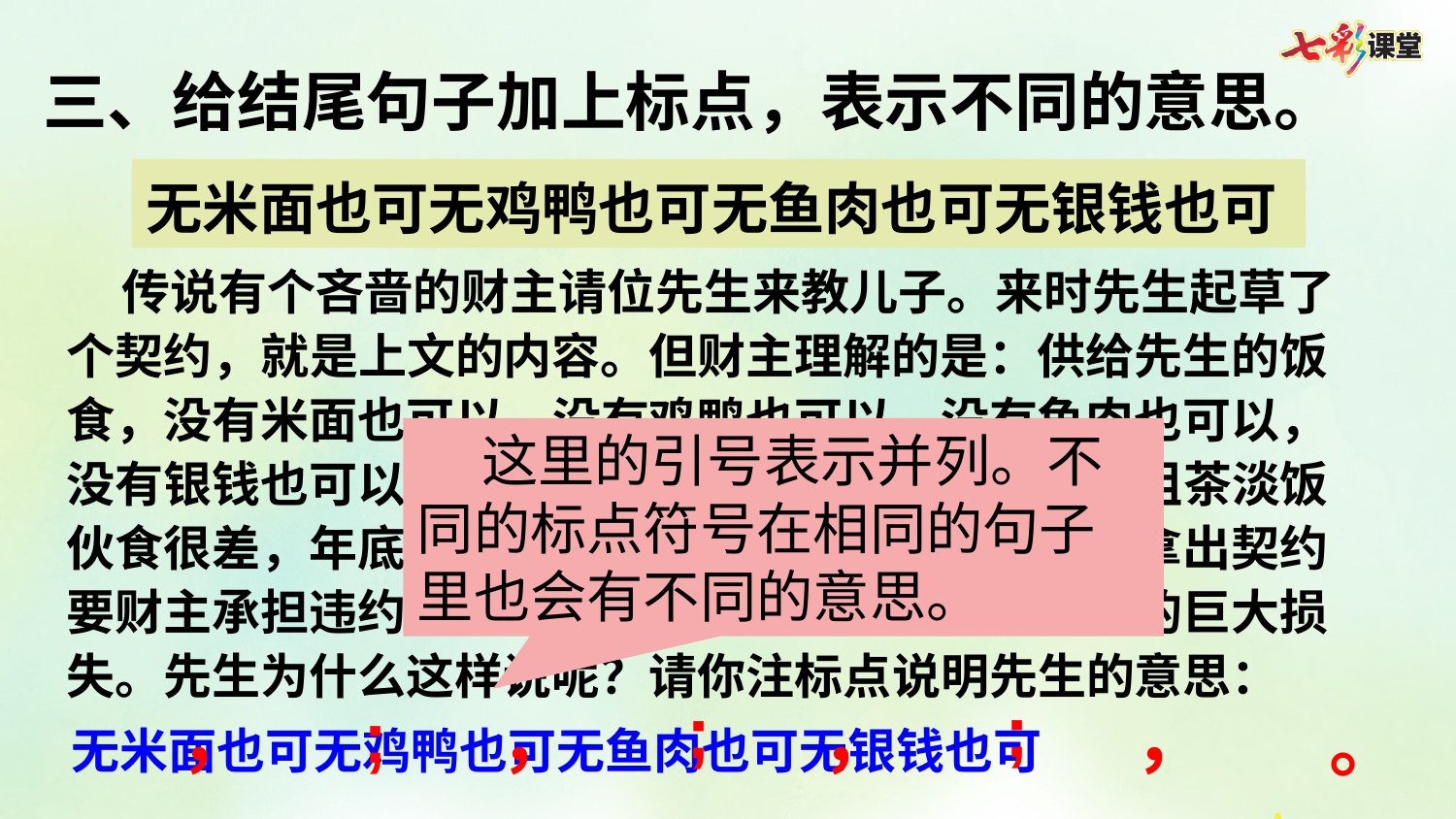

三、给结尾句子加上标点，表示不同的意思。
无米面也可无鸡鸭也可无鱼肉也可无银钱也可
    传说有个吝啬的财主请位先生来教儿子。来时先生起草了个契约，就是上文的内容。但财主理解的是：供给先生的饭食，没有米面也可以，没有鸡鸭也可以，没有鱼肉也可以，没有银钱也可以，就非常高兴地留下了先生，并且粗茶淡饭伙食很差，年底结账时，还不想给塾资。但先生却拿出契约要财主承担违约的责任，并赔偿他一年来伙食不好的巨大损失。先生为什么这样说呢？请你注标点说明先生的意思：
    这里的引号表示并列。不同的标点符号在相同的句子里也会有不同的意思。
;
;
;
，
，
，
，
。
无米面也可无鸡鸭也可无鱼肉也可无银钱也可